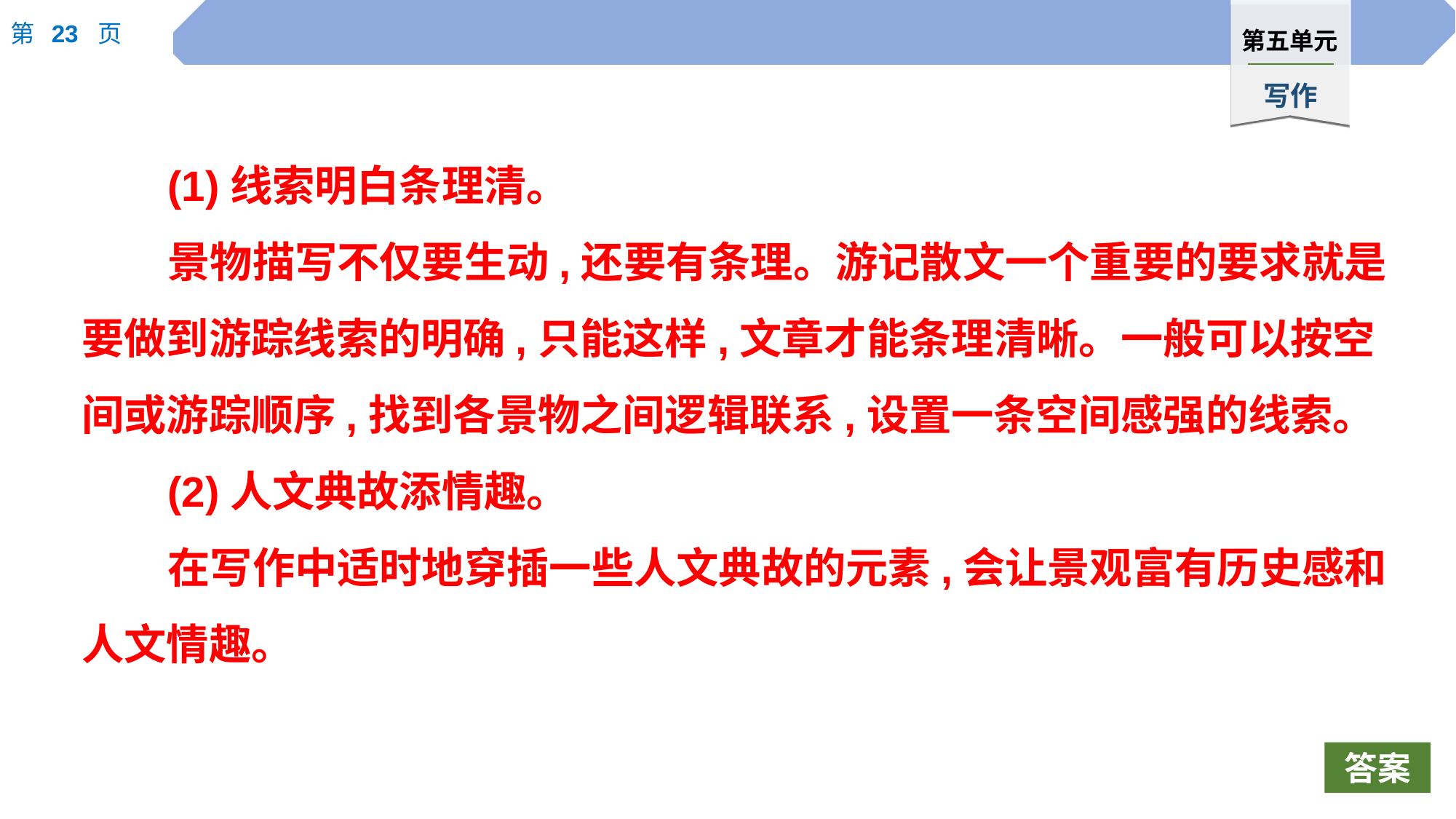

(1)线索明白条理清。
景物描写不仅要生动,还要有条理。游记散文一个重要的要求就是要做到游踪线索的明确,只能这样,文章才能条理清晰。一般可以按空间或游踪顺序,找到各景物之间逻辑联系,设置一条空间感强的线索。
(2)人文典故添情趣。
在写作中适时地穿插一些人文典故的元素,会让景观富有历史感和人文情趣。
答案